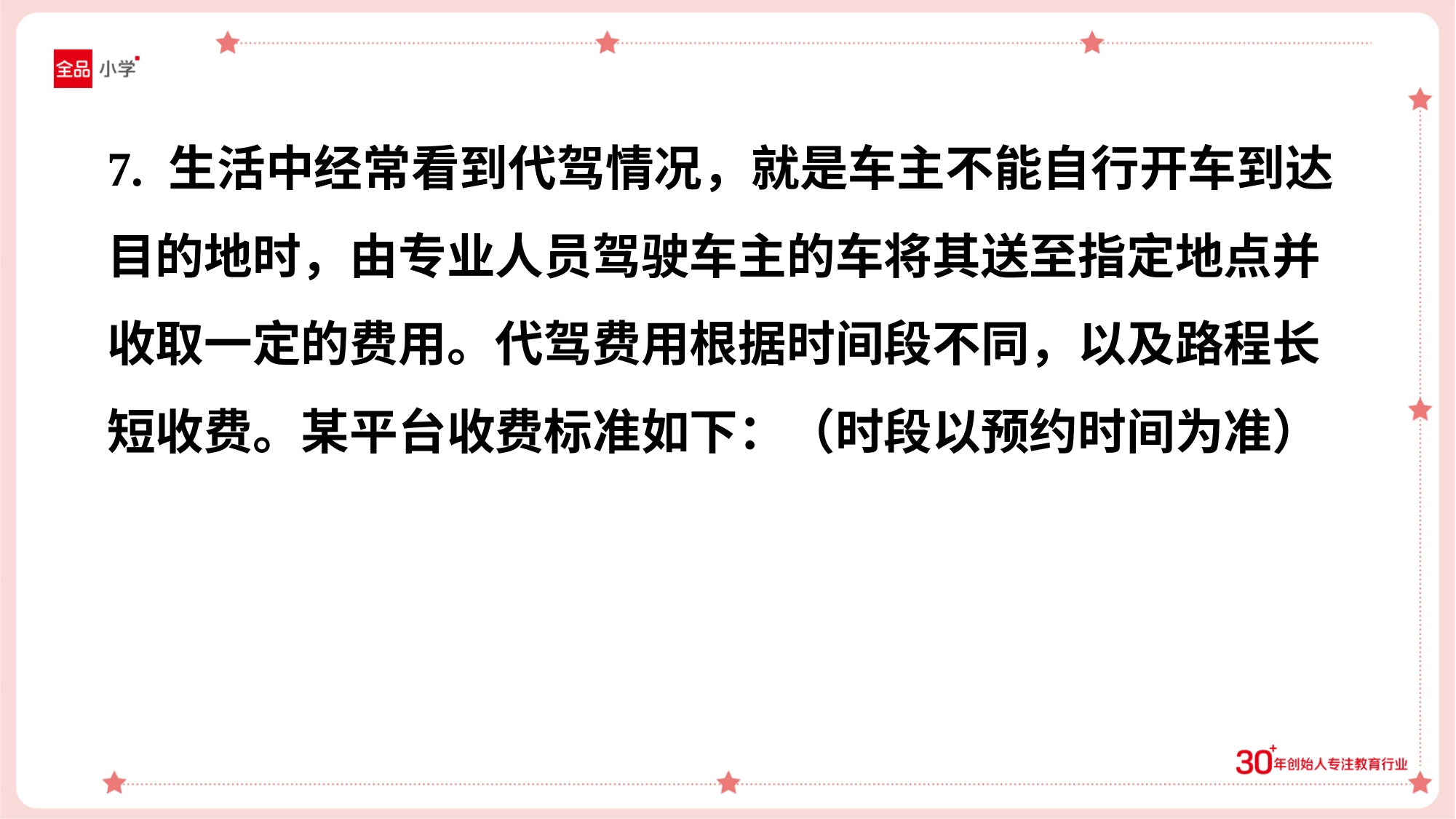

7. 生活中经常看到代驾情况，就是车主不能自行开车到达
目的地时，由专业人员驾驶车主的车将其送至指定地点并
收取一定的费用。代驾费用根据时间段不同，以及路程长
短收费。某平台收费标准如下：（时段以预约时间为准）